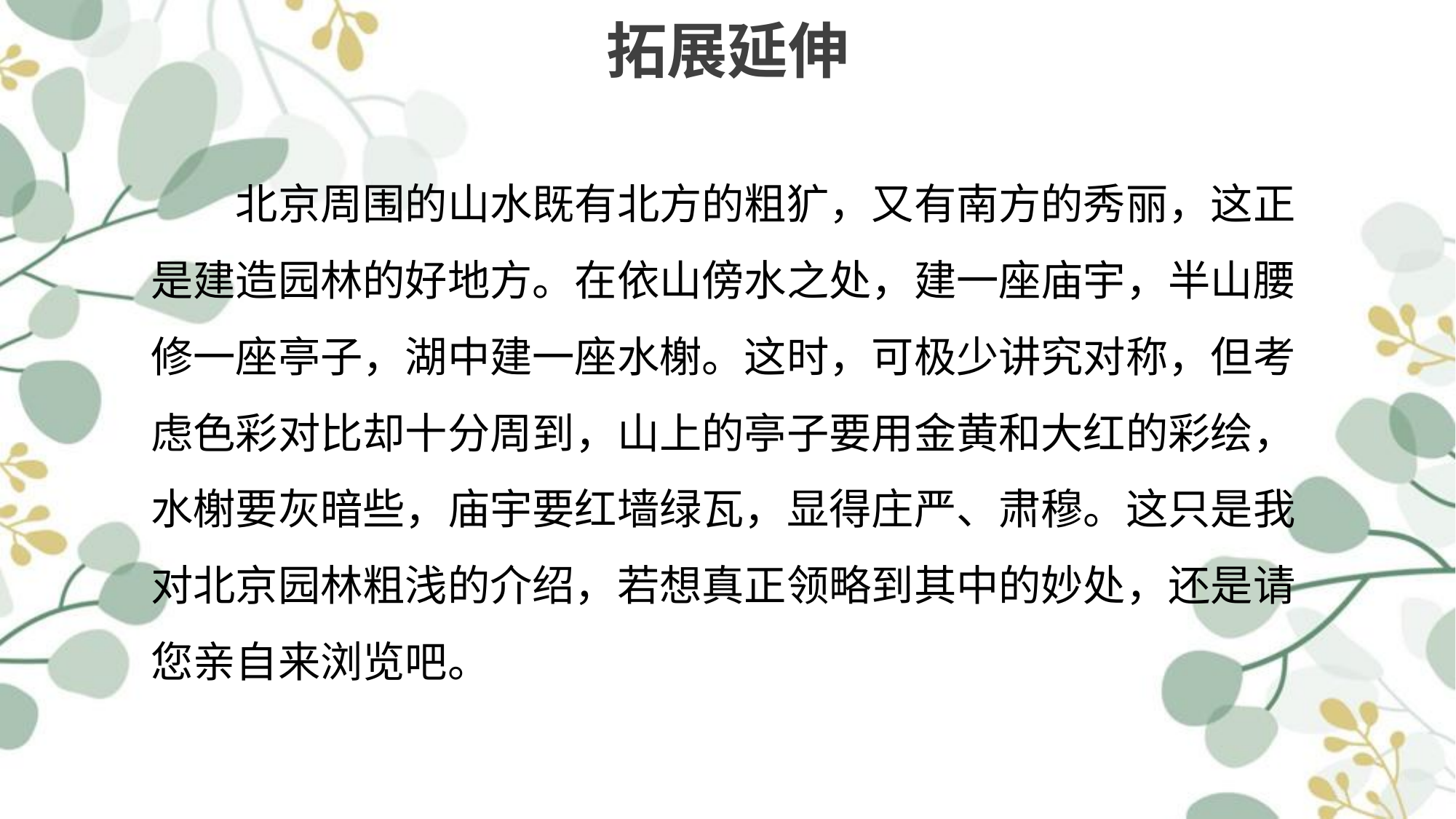

拓展延伸
　　北京周围的山水既有北方的粗犷，又有南方的秀丽，这正是建造园林的好地方。在依山傍水之处，建一座庙宇，半山腰修一座亭子，湖中建一座水榭。这时，可极少讲究对称，但考虑色彩对比却十分周到，山上的亭子要用金黄和大红的彩绘，水榭要灰暗些，庙宇要红墙绿瓦，显得庄严、肃穆。这只是我对北京园林粗浅的介绍，若想真正领略到其中的妙处，还是请您亲自来浏览吧。